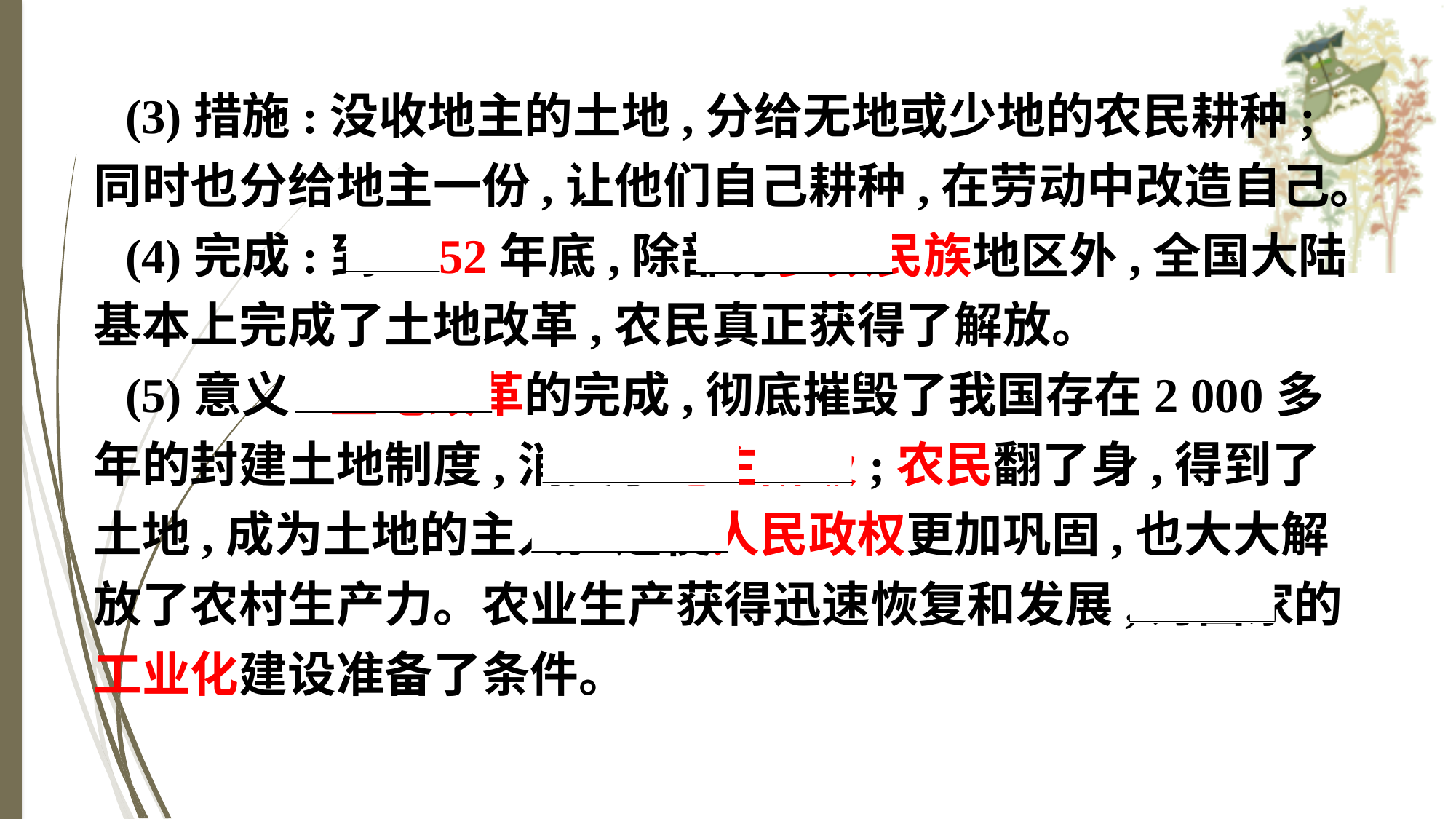

(3)措施:没收地主的土地,分给无地或少地的农民耕种;同时也分给地主一份,让他们自己耕种,在劳动中改造自己。
(4)完成:到1952年底,除部分少数民族地区外,全国大陆基本上完成了土地改革,农民真正获得了解放。
(5)意义:土地改革的完成,彻底摧毁了我国存在2 000多年的封建土地制度,消灭了地主阶级;农民翻了身,得到了土地,成为土地的主人。这使人民政权更加巩固,也大大解放了农村生产力。农业生产获得迅速恢复和发展,为国家的工业化建设准备了条件。